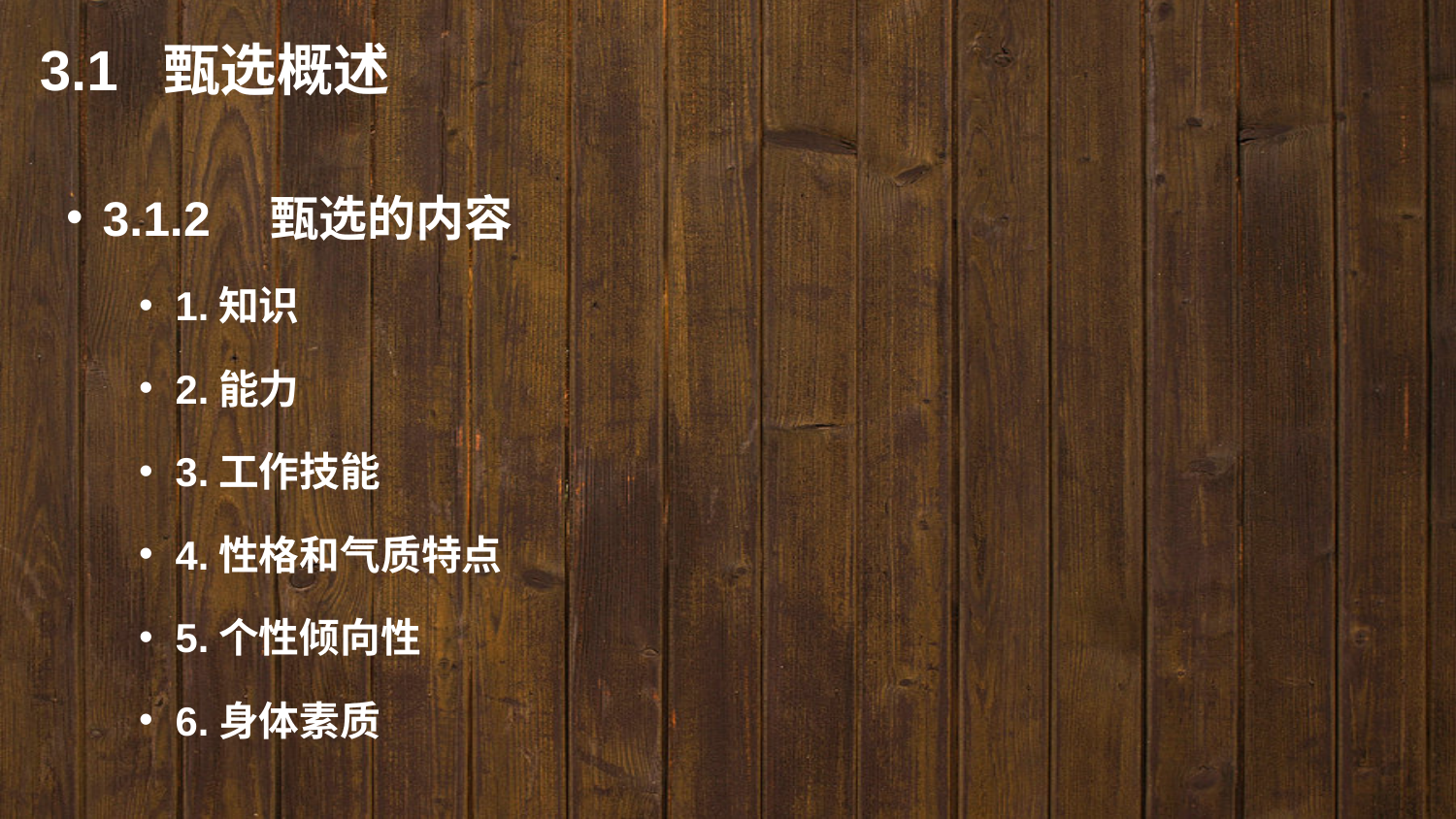

3.1  甄选概述
3.1.2　甄选的内容
1.知识
2.能力
3.工作技能
4.性格和气质特点
5.个性倾向性
6.身体素质